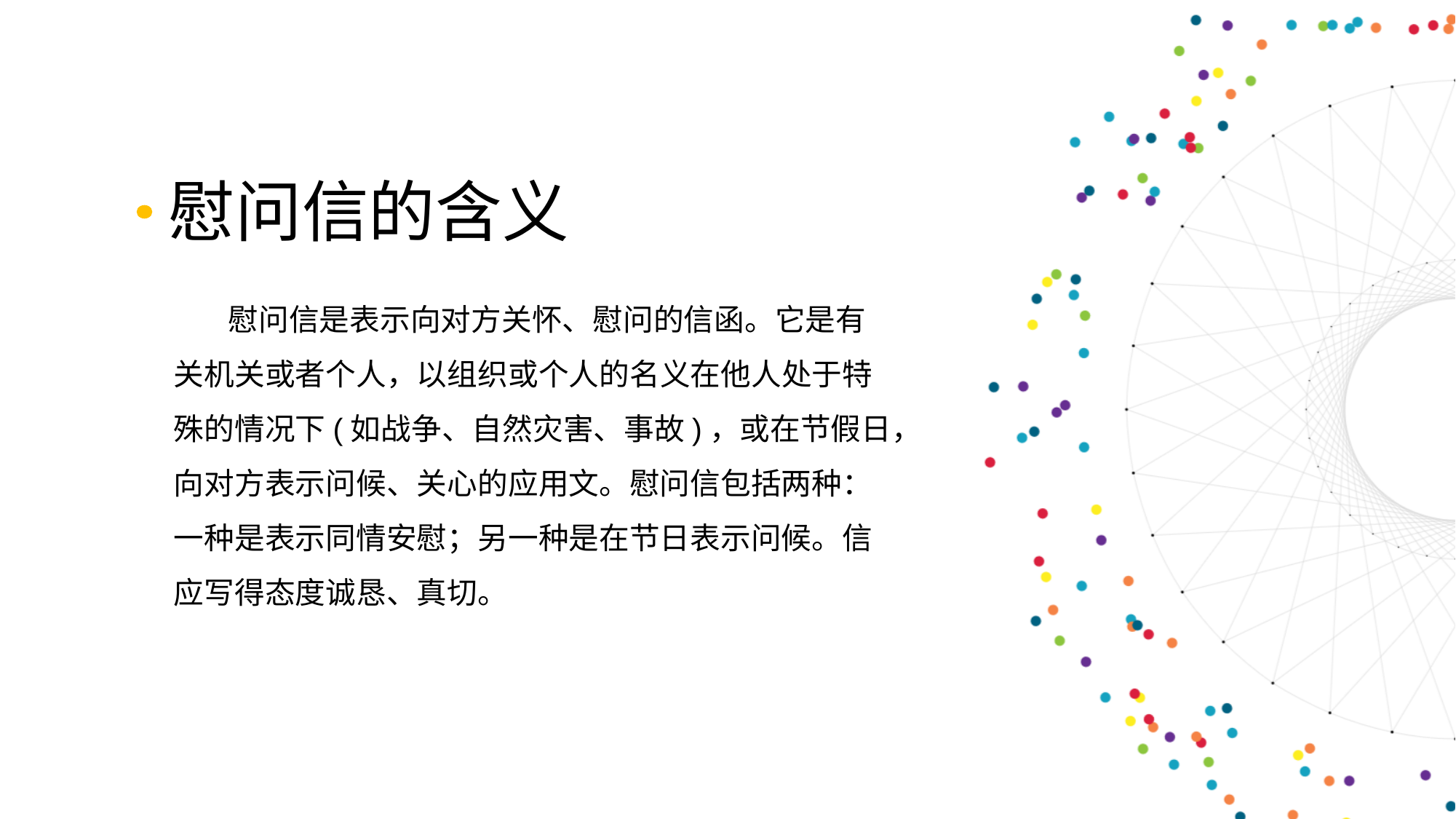

慰问信的含义

       慰问信是表示向对方关怀、慰问的信函。它是有关机关或者个人，以组织或个人的名义在他人处于特殊的情况下(如战争、自然灾害、事故)，或在节假日，向对方表示问候、关心的应用文。慰问信包括两种：一种是表示同情安慰；另一种是在节日表示问候。信应写得态度诚恳、真切。